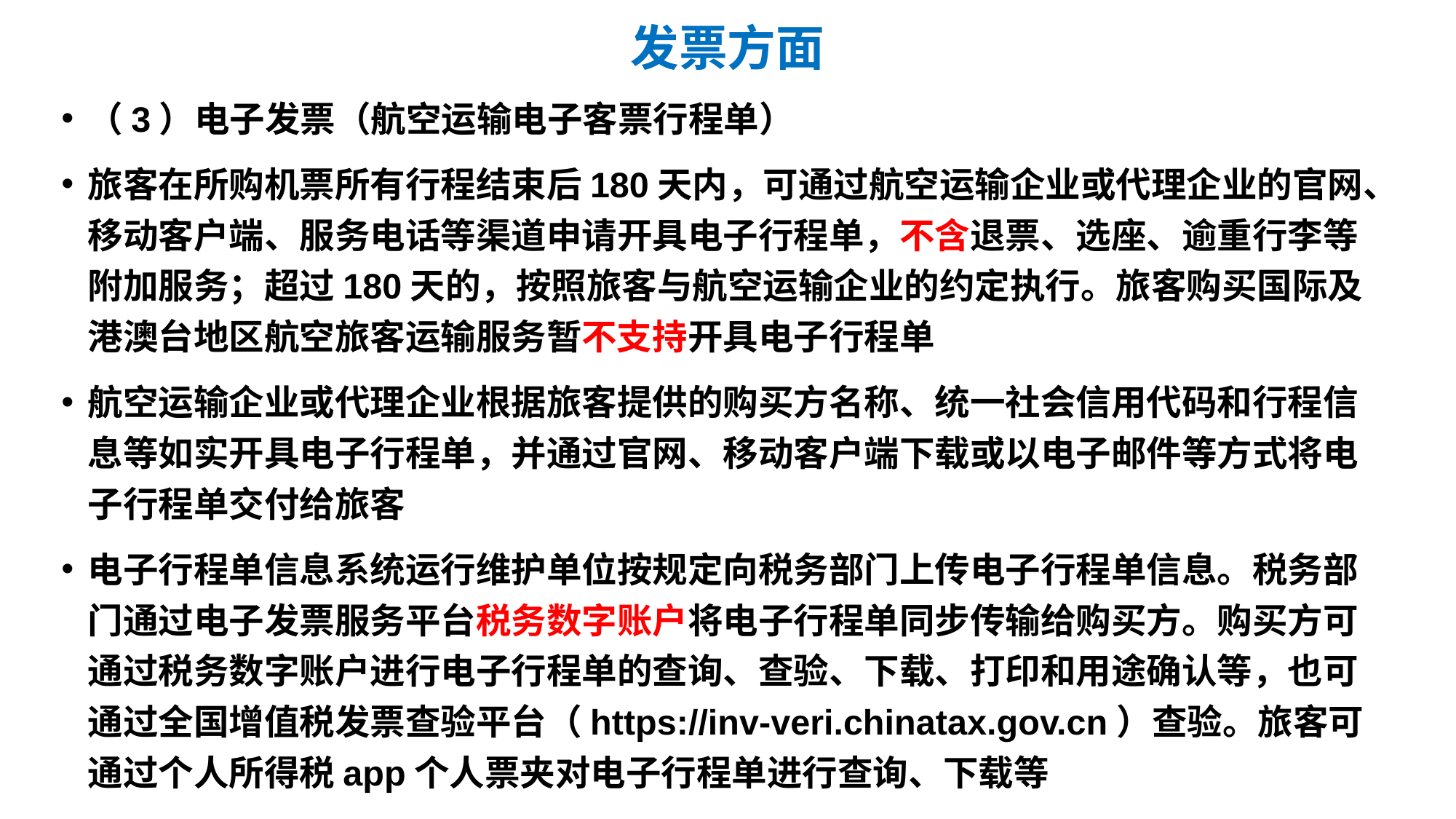

# 发票方面
（3）电子发票（航空运输电子客票行程单）
旅客在所购机票所有行程结束后180天内，可通过航空运输企业或代理企业的官网、移动客户端、服务电话等渠道申请开具电子行程单，不含退票、选座、逾重行李等附加服务；超过180天的，按照旅客与航空运输企业的约定执行。旅客购买国际及港澳台地区航空旅客运输服务暂不支持开具电子行程单
航空运输企业或代理企业根据旅客提供的购买方名称、统一社会信用代码和行程信息等如实开具电子行程单，并通过官网、移动客户端下载或以电子邮件等方式将电子行程单交付给旅客
电子行程单信息系统运行维护单位按规定向税务部门上传电子行程单信息。税务部门通过电子发票服务平台税务数字账户将电子行程单同步传输给购买方。购买方可通过税务数字账户进行电子行程单的查询、查验、下载、打印和用途确认等，也可通过全国增值税发票查验平台（https://inv-veri.chinatax.gov.cn）查验。旅客可通过个人所得税app个人票夹对电子行程单进行查询、下载等